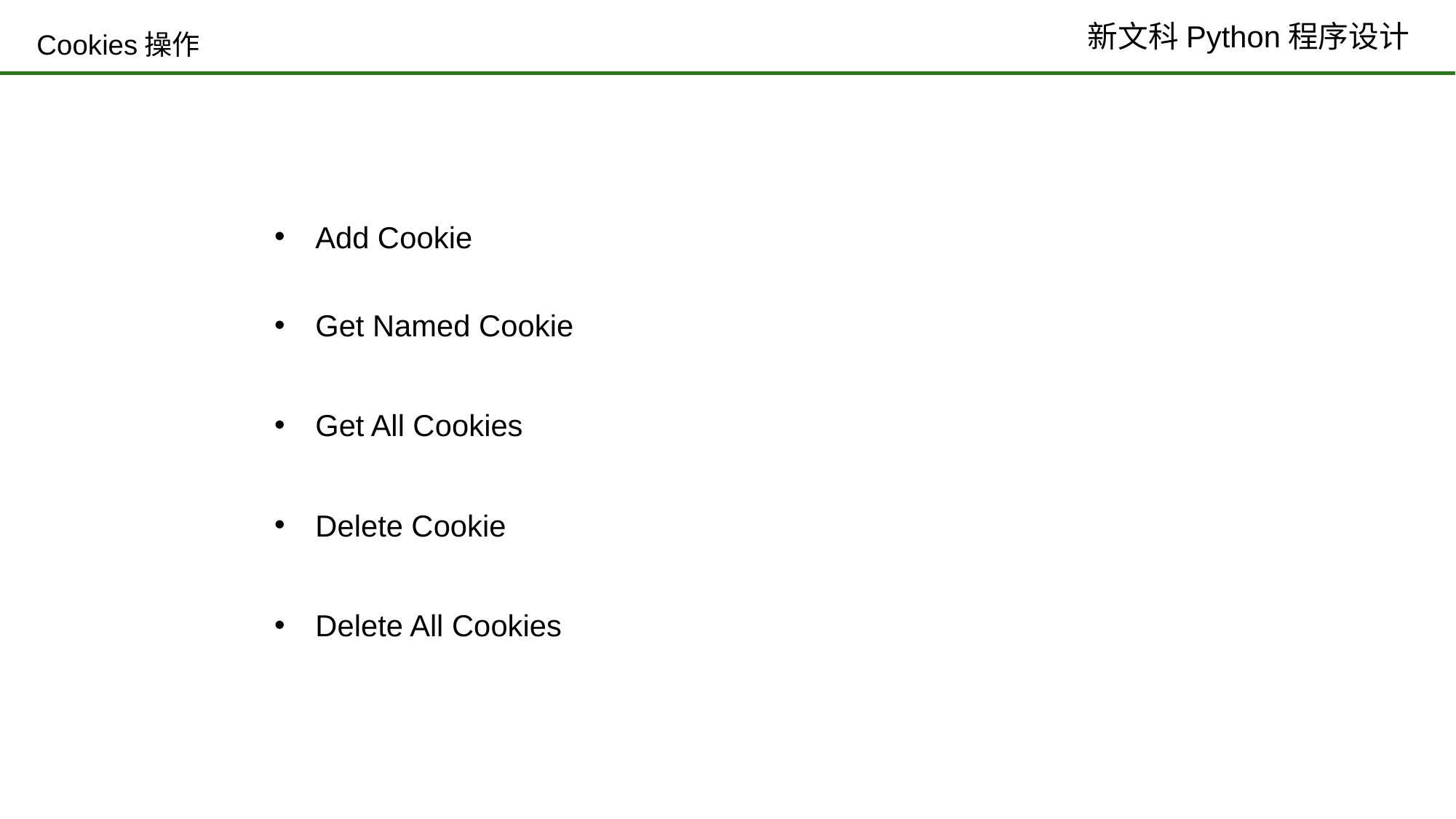

# Cookies操作
Add Cookie
Get Named Cookie
Get All Cookies
Delete Cookie
Delete All Cookies